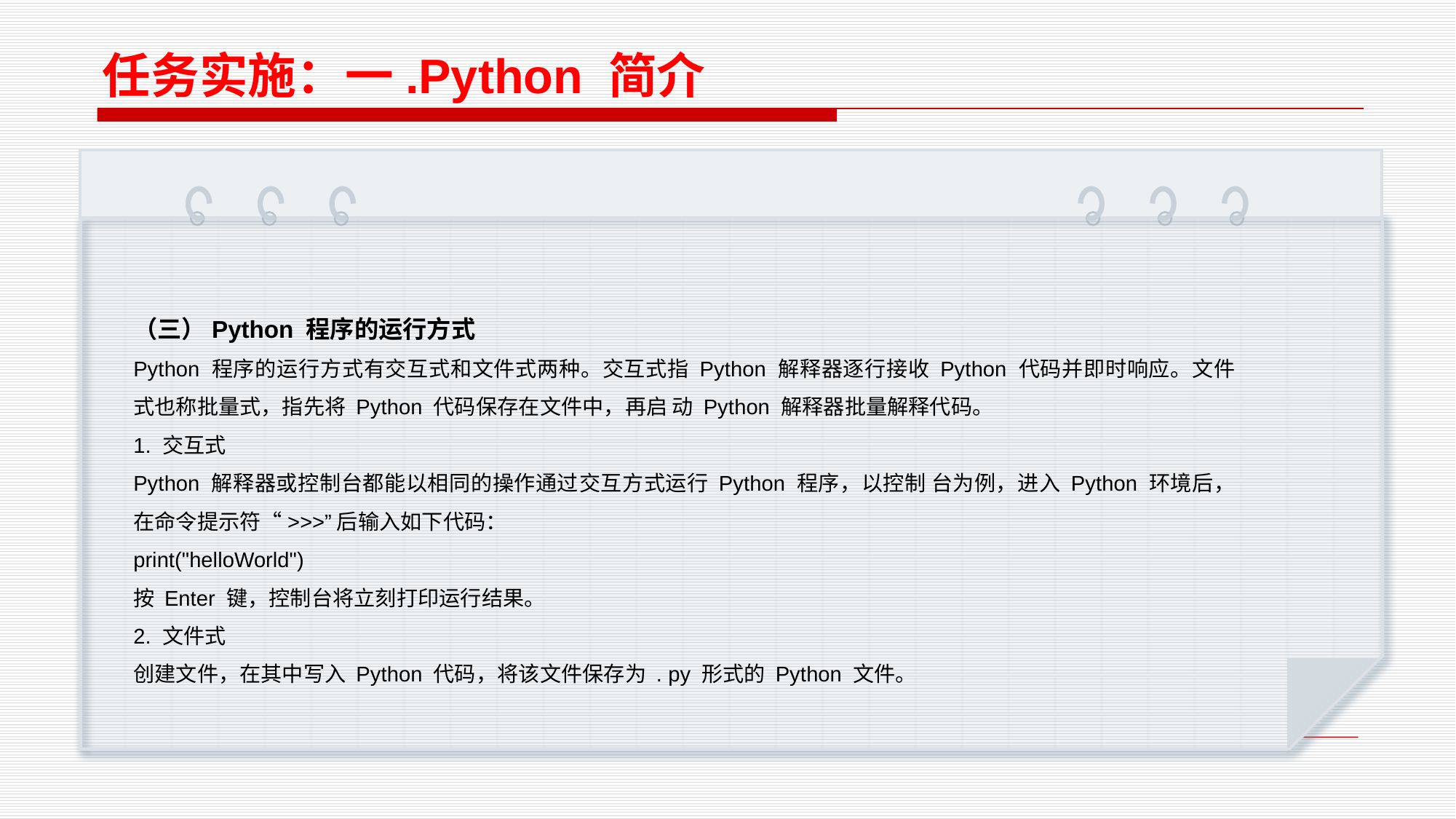

任务实施：一.Python 简介

（三）Python 程序的运行方式
Python 程序的运行方式有交互式和文件式两种。交互式指 Python 解释器逐行接收 Python 代码并即时响应。文件式也称批量式，指先将 Python 代码保存在文件中，再启 动 Python 解释器批量解释代码。
1. 交互式
Python 解释器或控制台都能以相同的操作通过交互方式运行 Python 程序，以控制 台为例，进入 Python 环境后，在命令提示符“>>>”后输入如下代码：
print("helloWorld")
按 Enter 键，控制台将立刻打印运行结果。
2. 文件式
创建文件，在其中写入 Python 代码，将该文件保存为 . py 形式的 Python 文件。